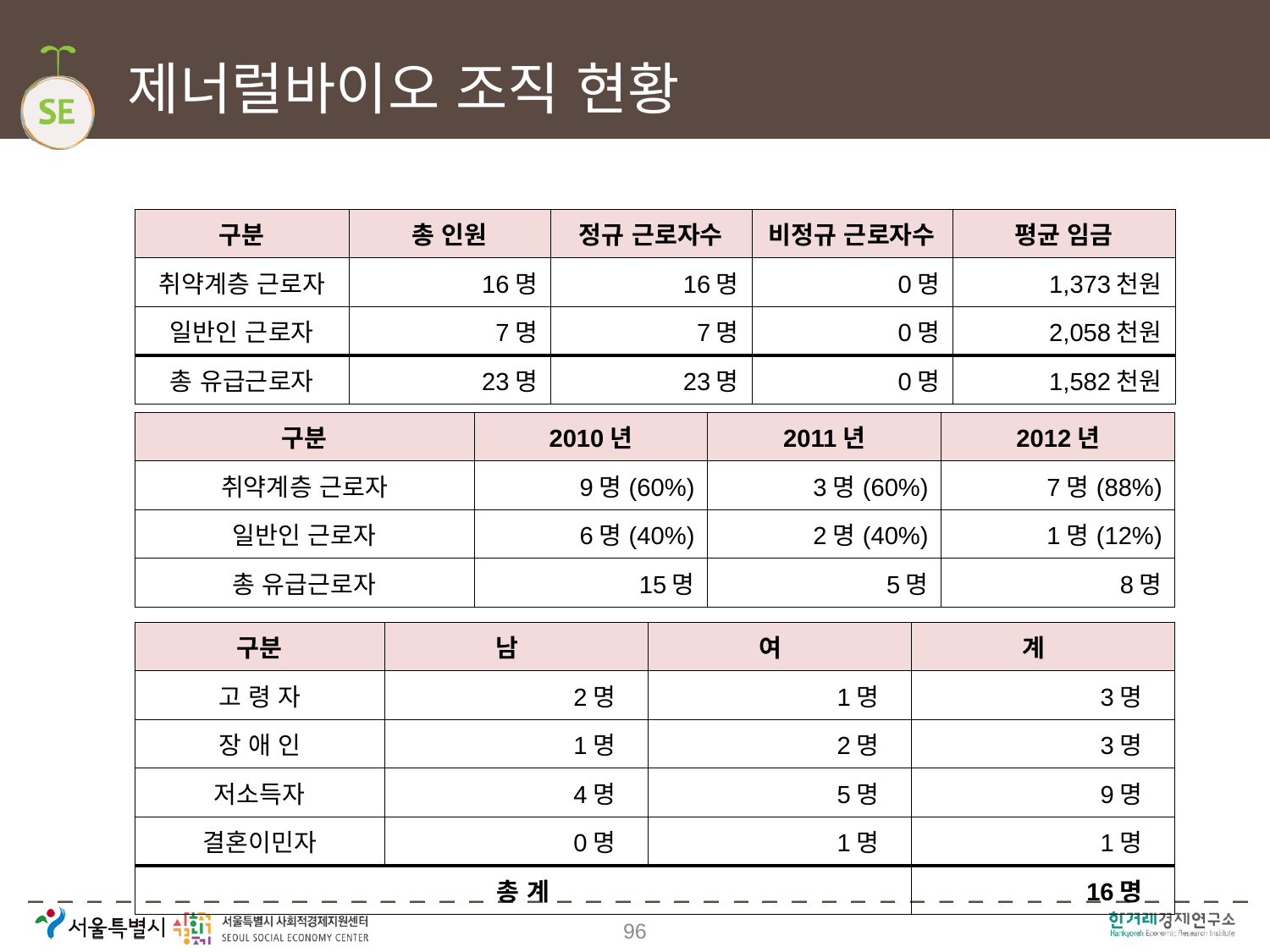

# 제너럴바이오 조직 현황
| 구분 | 총 인원 | 정규 근로자수 | 비정규 근로자수 | 평균 임금 |
| --- | --- | --- | --- | --- |
| 취약계층 근로자 | 16명 | 16명 | 0명 | 1,373천원 |
| 일반인 근로자 | 7명 | 7명 | 0명 | 2,058천원 |
| 총 유급근로자 | 23명 | 23명 | 0명 | 1,582천원 |

| 구분 | 2010년 | 2011년 | 2012년 |
| --- | --- | --- | --- |
| 취약계층 근로자 | 9명(60%) | 3명(60%) | 7명(88%) |
| 일반인 근로자 | 6명(40%) | 2명(40%) | 1명(12%) |
| 총 유급근로자 | 15명 | 5명 | 8명 |

| 구분 | 남 | 여 | 계 |
| --- | --- | --- | --- |
| 고 령 자 | 2명 | 1명 | 3명 |
| 장 애 인 | 1명 | 2명 | 3명 |
| 저소득자 | 4명 | 5명 | 9명 |
| 결혼이민자 | 0명 | 1명 | 1명 |
| 총 계 |  |  | 16명 |
96